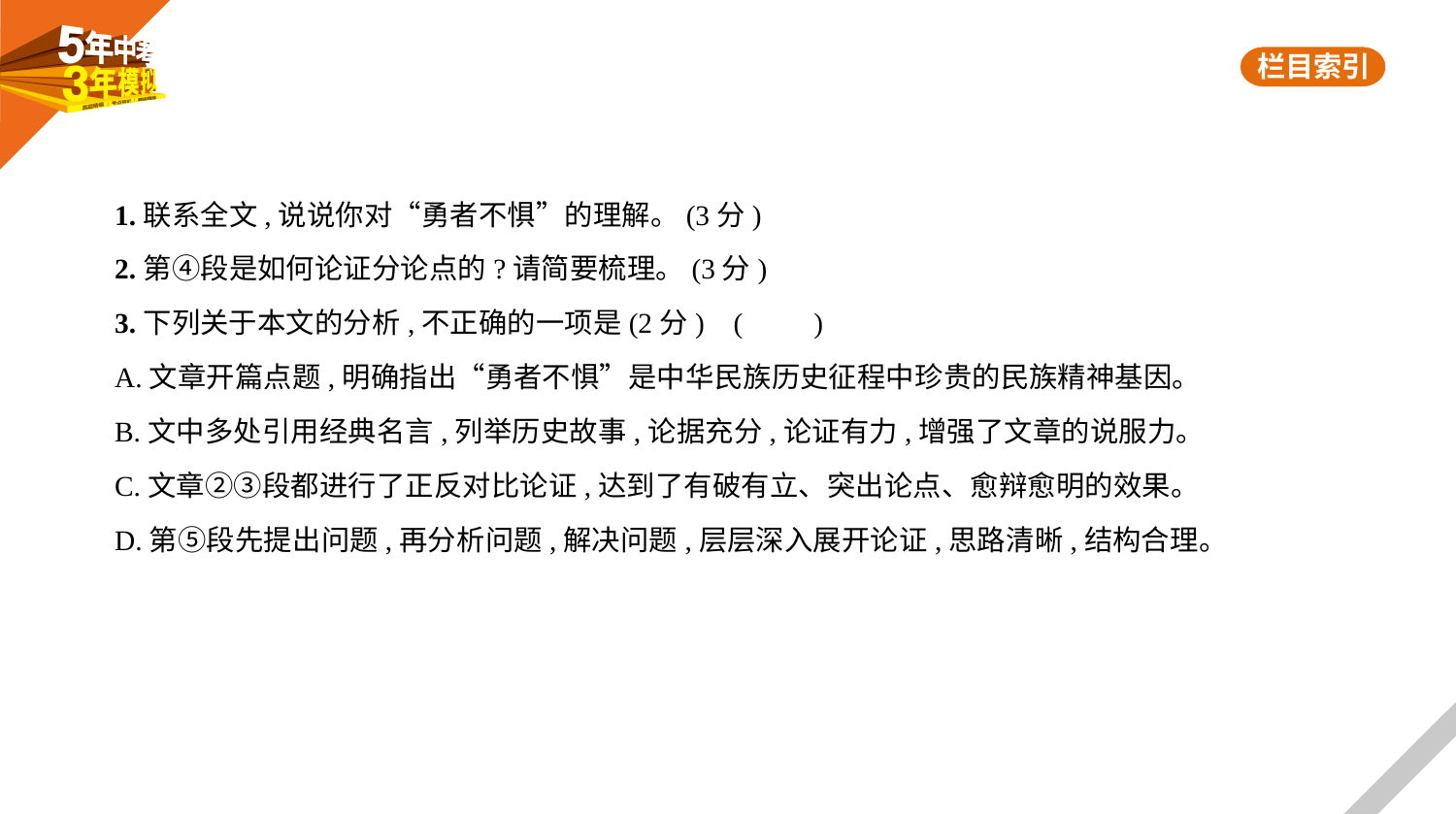

1.联系全文,说说你对“勇者不惧”的理解。(3分)
2.第④段是如何论证分论点的?请简要梳理。(3分)
3.下列关于本文的分析,不正确的一项是(2分) (　　)
A.文章开篇点题,明确指出“勇者不惧”是中华民族历史征程中珍贵的民族精神基因。
B.文中多处引用经典名言,列举历史故事,论据充分,论证有力,增强了文章的说服力。
C.文章②③段都进行了正反对比论证,达到了有破有立、突出论点、愈辩愈明的效果。
D.第⑤段先提出问题,再分析问题,解决问题,层层深入展开论证,思路清晰,结构合理。